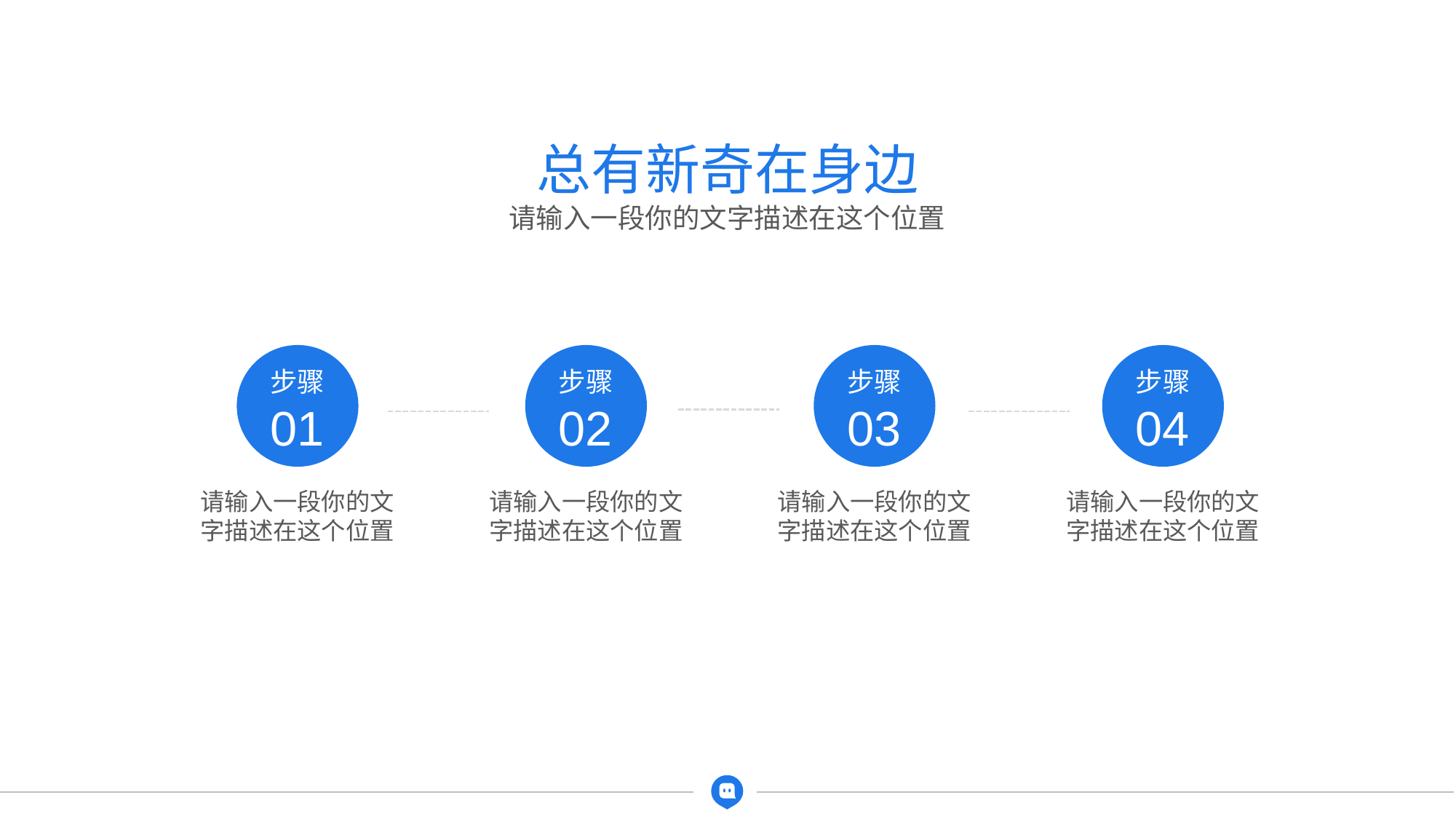

总有新奇在身边
请输入一段你的文字描述在这个位置

步骤
01

步骤
02

步骤
03

步骤
04
请输入一段你的文字描述在这个位置
请输入一段你的文字描述在这个位置
请输入一段你的文字描述在这个位置
请输入一段你的文字描述在这个位置